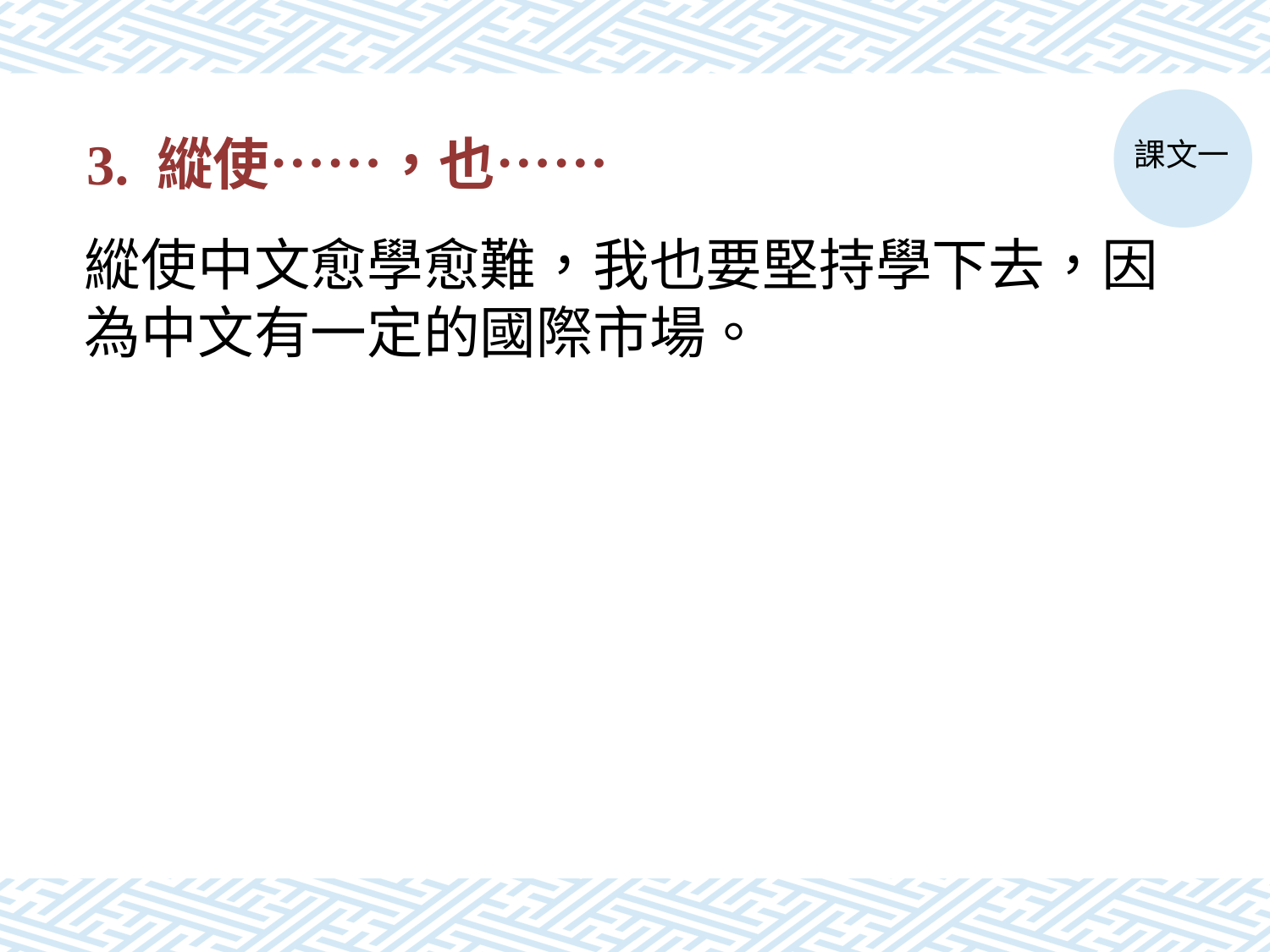

課文一
# 3. 縱使……，也……
縱使中文愈學愈難，我也要堅持學下去，因為中文有一定的國際市場。